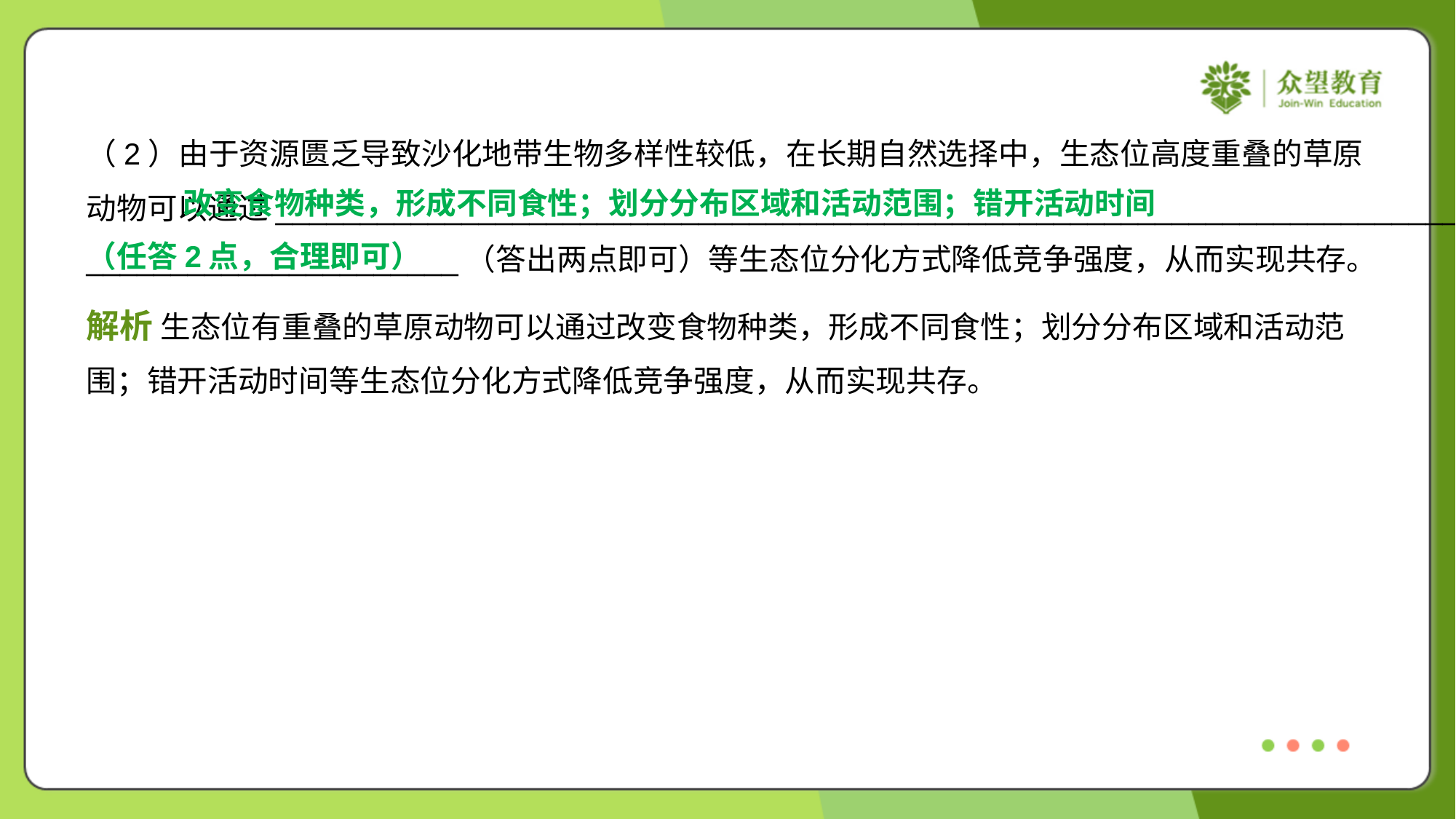

（2）由于资源匮乏导致沙化地带生物多样性较低，在长期自然选择中，生态位高度重叠的草原
动物可以通过________________________________________________________________________
______________________（答出两点即可）等生态位分化方式降低竞争强度，从而实现共存。
             改变食物种类，形成不同食性；划分分布区域和活动范围；错开活动时间
（任答2点，合理即可）
解析 生态位有重叠的草原动物可以通过改变食物种类，形成不同食性；划分分布区域和活动范
围；错开活动时间等生态位分化方式降低竞争强度，从而实现共存。